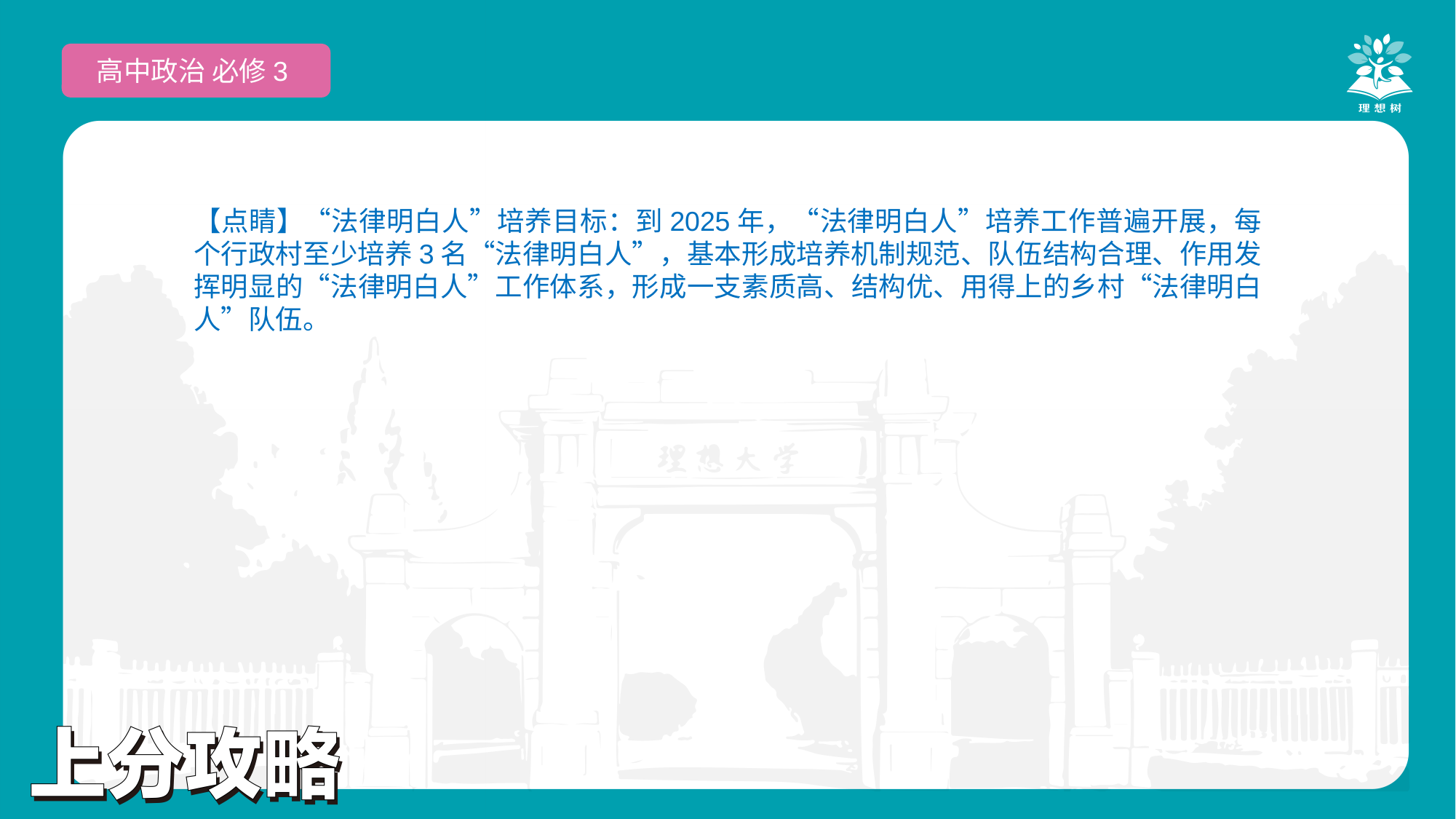

高中政治 必修3
【点睛】“法律明白人”培养目标：到2025年，“法律明白人”培养工作普遍开展，每个行政村至少培养3名“法律明白人”，基本形成培养机制规范、队伍结构合理、作用发挥明显的“法律明白人”工作体系，形成一支素质高、结构优、用得上的乡村“法律明白人”队伍。